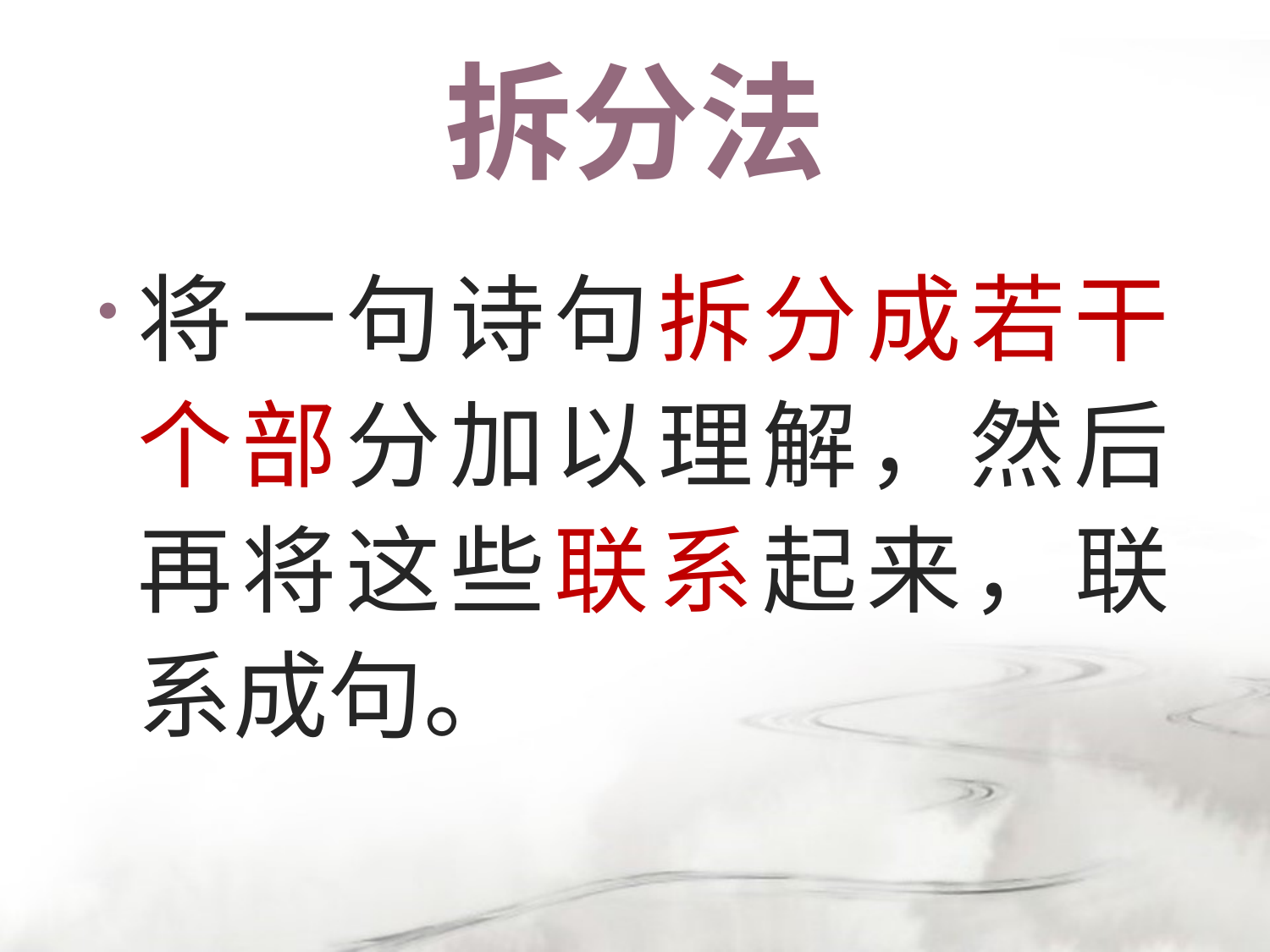

# 拆分法
将一句诗句拆分成若干个部分加以理解，然后再将这些联系起来，联系成句。